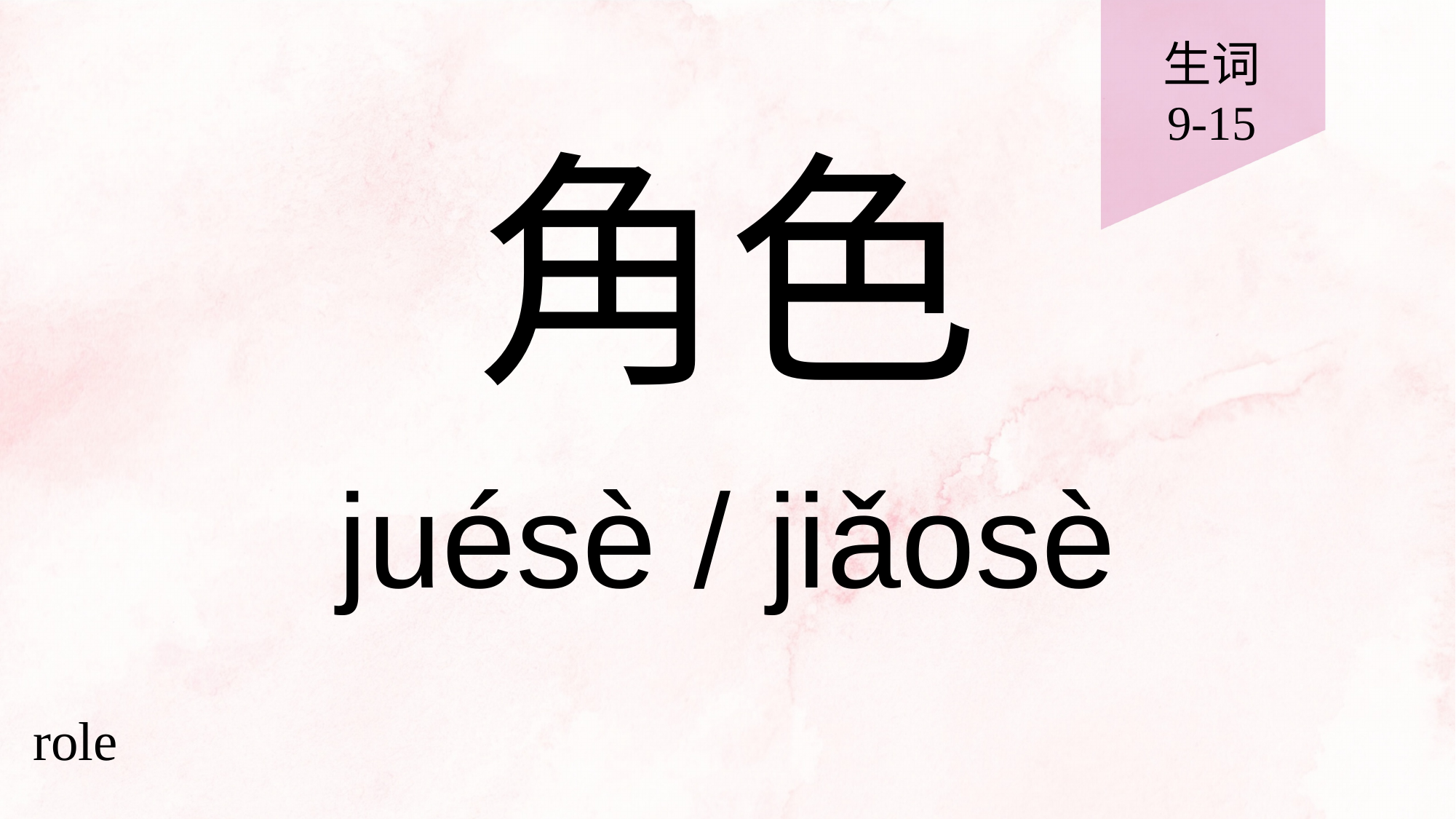

生词
9-15
# 角色
juésè / jiǎosè
role